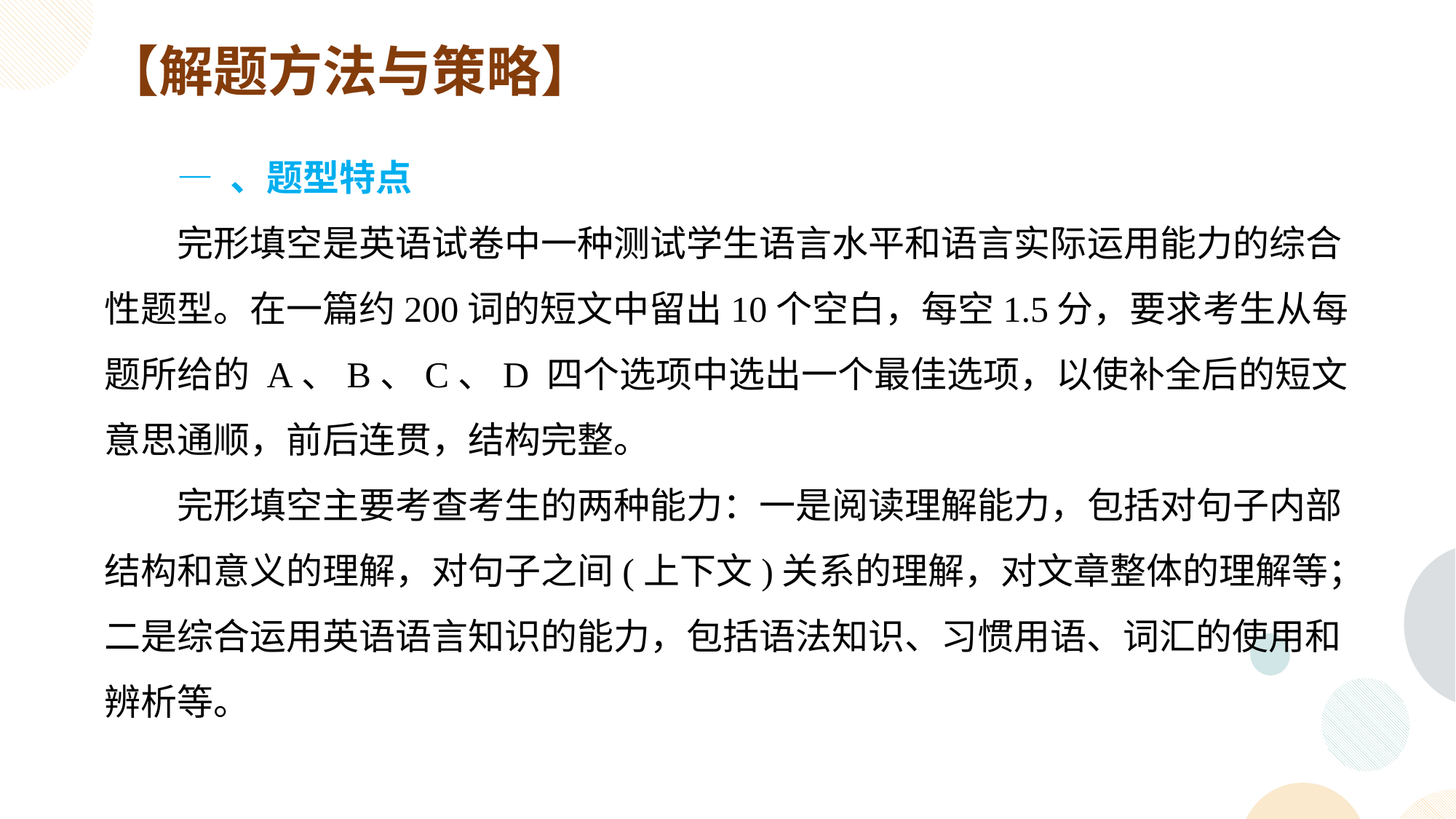

【解题方法与策略】
— 、题型特点
完形填空是英语试卷中一种测试学生语言水平和语言实际运用能力的综合性题型。在一篇约200词的短文中留出10个空白，每空1.5分，要求考生从每题所给的 A、B、C、D 四个选项中选出一个最佳选项，以使补全后的短文意思通顺，前后连贯，结构完整。
完形填空主要考查考生的两种能力：一是阅读理解能力，包括对句子内部结构和意义的理解，对句子之间(上下文)关系的理解，对文章整体的理解等；二是综合运用英语语言知识的能力，包括语法知识、习惯用语、词汇的使用和辨析等。